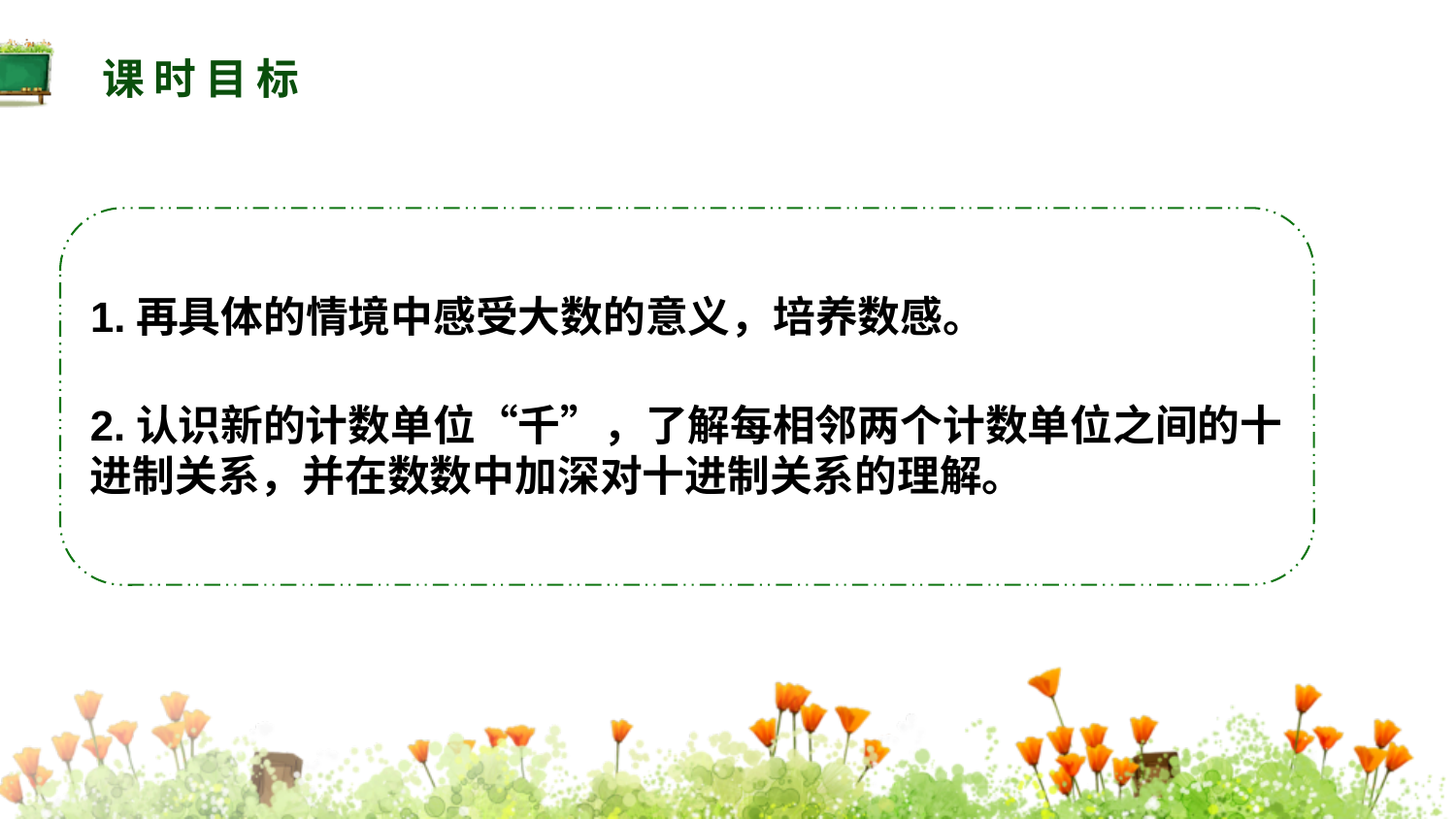

课时目标

1.再具体的情境中感受大数的意义，培养数感。
2.认识新的计数单位“千”，了解每相邻两个计数单位之间的十进制关系，并在数数中加深对十进制关系的理解。